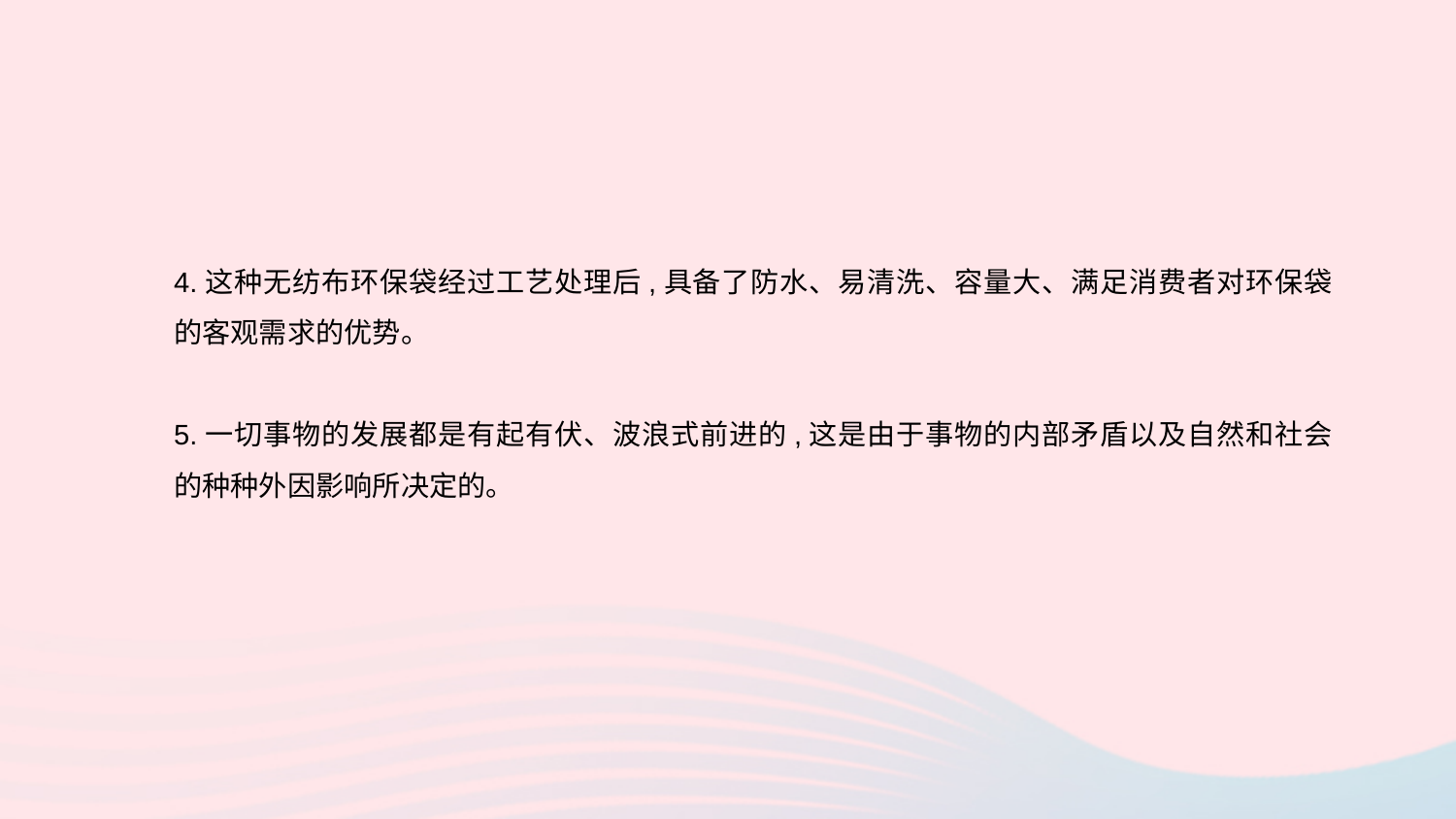

4.这种无纺布环保袋经过工艺处理后,具备了防水、易清洗、容量大、满足消费者对环保袋的客观需求的优势。

5.一切事物的发展都是有起有伏、波浪式前进的,这是由于事物的内部矛盾以及自然和社会的种种外因影响所决定的。